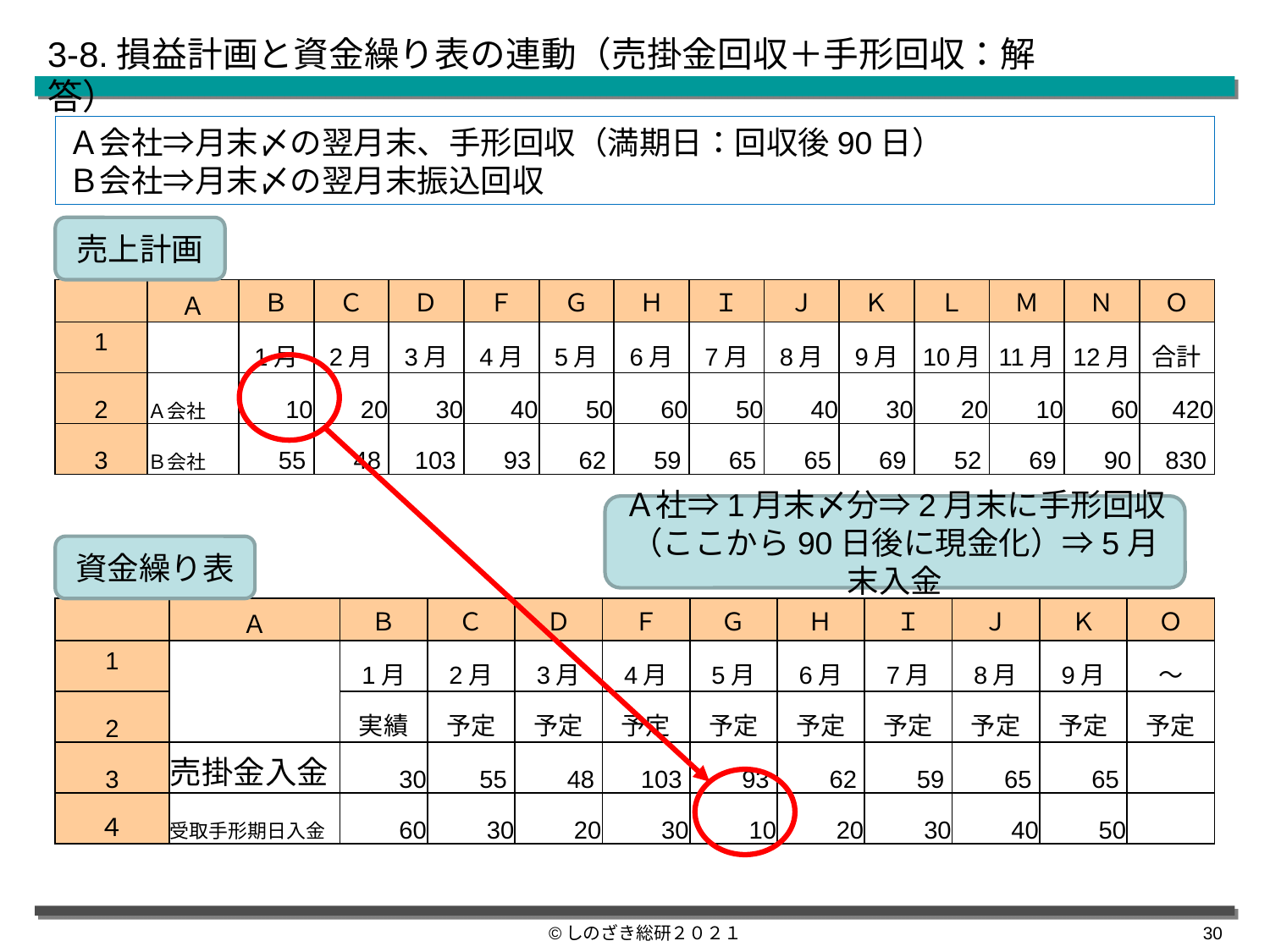

3-8.損益計画と資金繰り表の連動（売掛金回収＋手形回収：解答）
Ａ会社⇒月末〆の翌月末、手形回収（満期日：回収後90日）
Ｂ会社⇒月末〆の翌月末振込回収
売上計画
|  | Ａ | Ｂ | Ｃ | Ｄ | Ｆ | Ｇ | Ｈ | Ｉ | Ｊ | Ｋ | Ｌ | Ｍ | Ｎ | Ｏ |
| --- | --- | --- | --- | --- | --- | --- | --- | --- | --- | --- | --- | --- | --- | --- |
| 1 |  | 1月 | 2月 | 3月 | 4月 | 5月 | 6月 | 7月 | 8月 | 9月 | 10月 | 11月 | 12月 | 合計 |
| 2 | Ａ会社 | 10 | 20 | 30 | 40 | 50 | 60 | 50 | 40 | 30 | 20 | 10 | 60 | 420 |
| 3 | Ｂ会社 | 55 | 48 | 103 | 93 | 62 | 59 | 65 | 65 | 69 | 52 | 69 | 90 | 830 |

Ａ社⇒1月末〆分⇒2月末に手形回収（ここから90日後に現金化）⇒5月末入金
資金繰り表
|  | Ａ | Ｂ | Ｃ | Ｄ | Ｆ | Ｇ | Ｈ | Ｉ | Ｊ | Ｋ | Ｏ |
| --- | --- | --- | --- | --- | --- | --- | --- | --- | --- | --- | --- |
| 1 |  | 1月 | 2月 | 3月 | 4月 | 5月 | 6月 | 7月 | 8月 | 9月 | ～ |
| 2 |  | 実績 | 予定 | 予定 | 予定 | 予定 | 予定 | 予定 | 予定 | 予定 | 予定 |
| 3 | 売掛金入金 | 30 | 55 | 48 | 103 | 93 | 62 | 59 | 65 | 65 |  |
| ４ | 受取手形期日入金 | 60 | 30 | 20 | 30 | 10 | 20 | 30 | 40 | 50 |  |

©しのざき総研２０２１
30